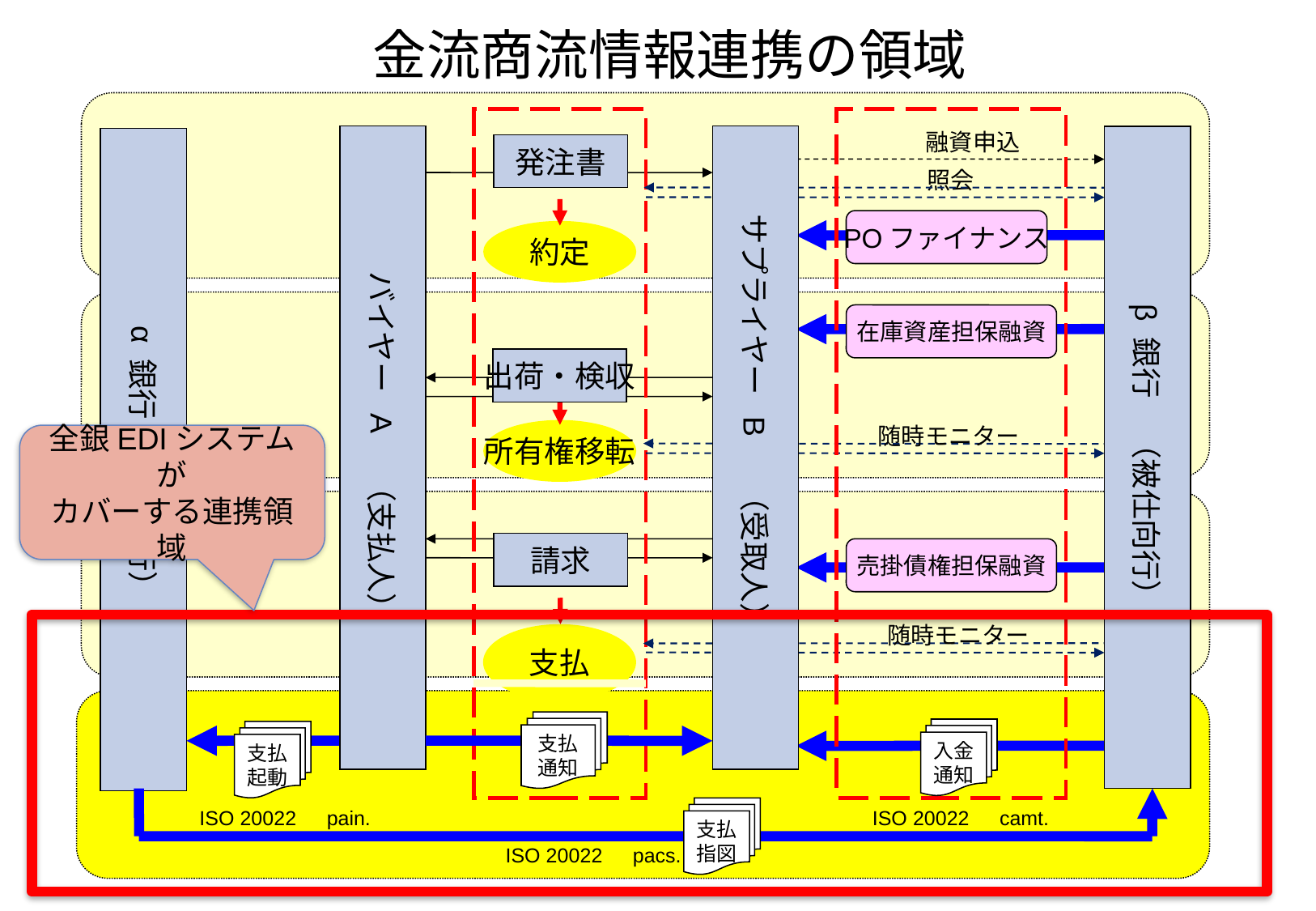

金流商流情報連携の領域

融資申込
バイヤー  A　（支払人）
サプライヤー  B　 （受取人）
β 銀行　（被仕向行）
 α 銀行　（仕向行）
発注書

照会

POファイナンス
約定

在庫資産担保融資

出荷・検収

随時モニター
所有権移転
全銀EDIシステムが
カバーする連携領域

請求
売掛債権担保融資

随時モニター

支払

支払
通知
入金
通知
支払
起動

支払
指図
ISO 20022　pain.
ISO 20022　camt.

ISO 20022　pacs.